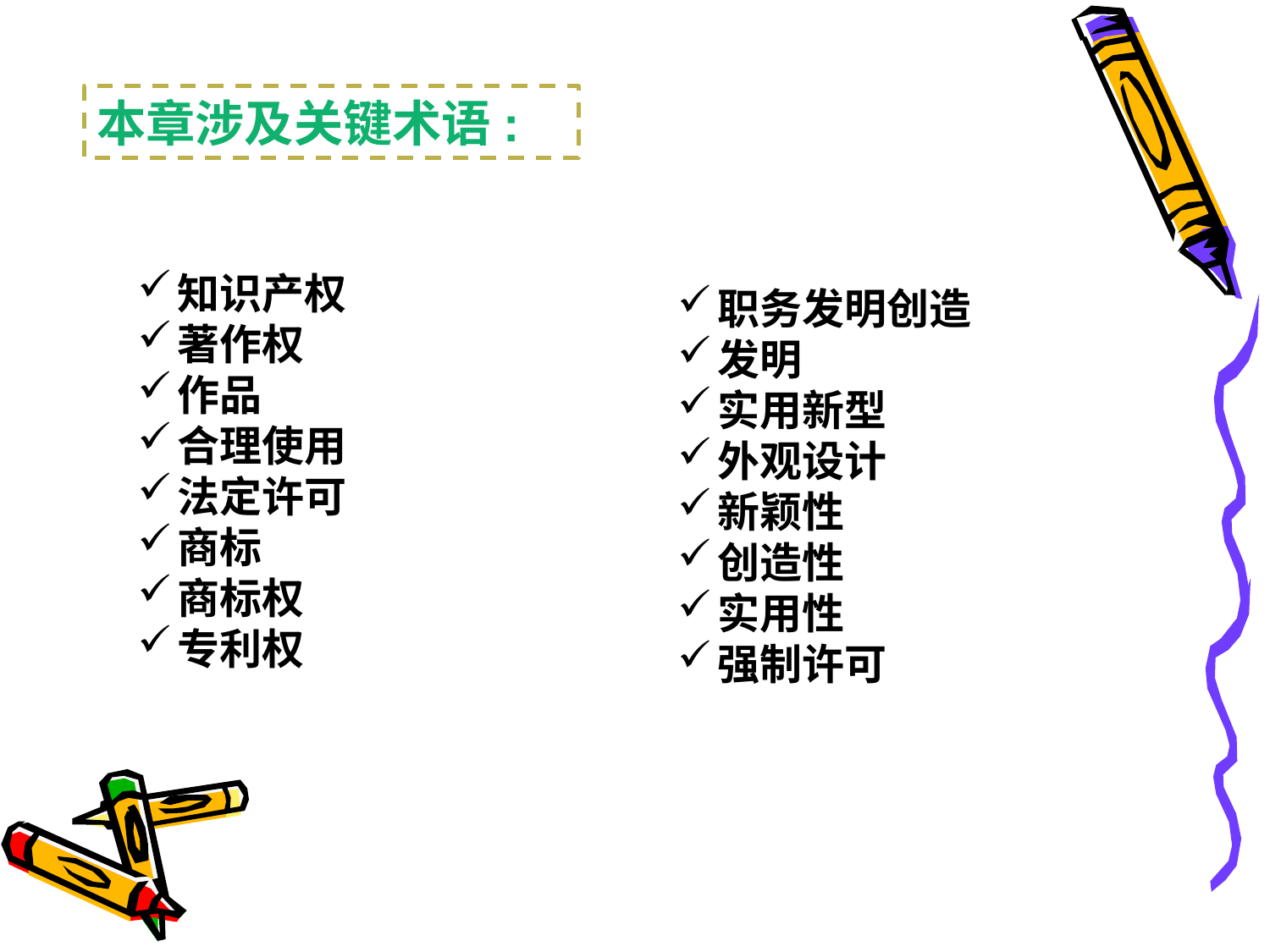

本章涉及关键术语:
知识产权
著作权
作品
合理使用
法定许可
商标
商标权
专利权

职务发明创造
发明
实用新型
外观设计
新颖性
创造性
实用性
强制许可